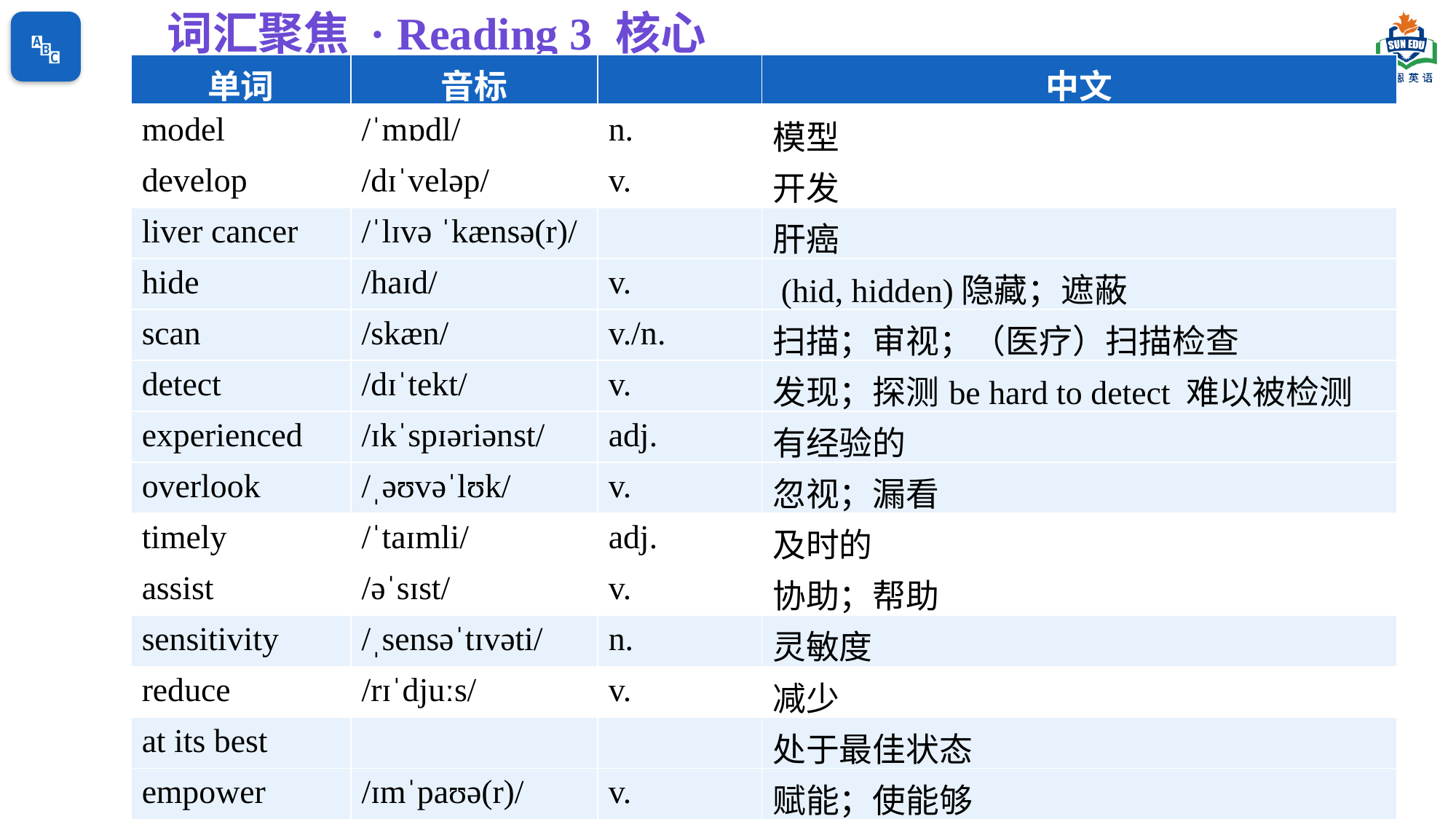

词汇聚焦 · Reading 3 核心词
🔤
| 单词 | 音标 |  | 中文 |
| --- | --- | --- | --- |
| model | /ˈmɒdl/ | n. | 模型 |
| develop | /dɪˈveləp/ | v. | 开发 |
| liver cancer | /ˈlɪvə ˈkænsə(r)/ |  | 肝癌 |
| hide | /haɪd/ | v. | (hid, hidden)隐藏；遮蔽 |
| scan | /skæn/ | v./n. | 扫描；审视；（医疗）扫描检查 |
| detect | /dɪˈtekt/ | v. | 发现；探测be hard to detect 难以被检测到 |
| experienced | /ɪkˈspɪəriənst/ | adj. | 有经验的 |
| overlook | /ˌəʊvəˈlʊk/ | v. | 忽视；漏看 |
| timely | /ˈtaɪmli/ | adj. | 及时的 |
| assist | /əˈsɪst/ | v. | 协助；帮助 |
| sensitivity | /ˌsensəˈtɪvəti/ | n. | 灵敏度 |
| reduce | /rɪˈdjuːs/ | v. | 减少 |
| at its best |  |  | 处于最佳状态 |
| empower | /ɪmˈpaʊə(r)/ | v. | 赋能；使能够 |